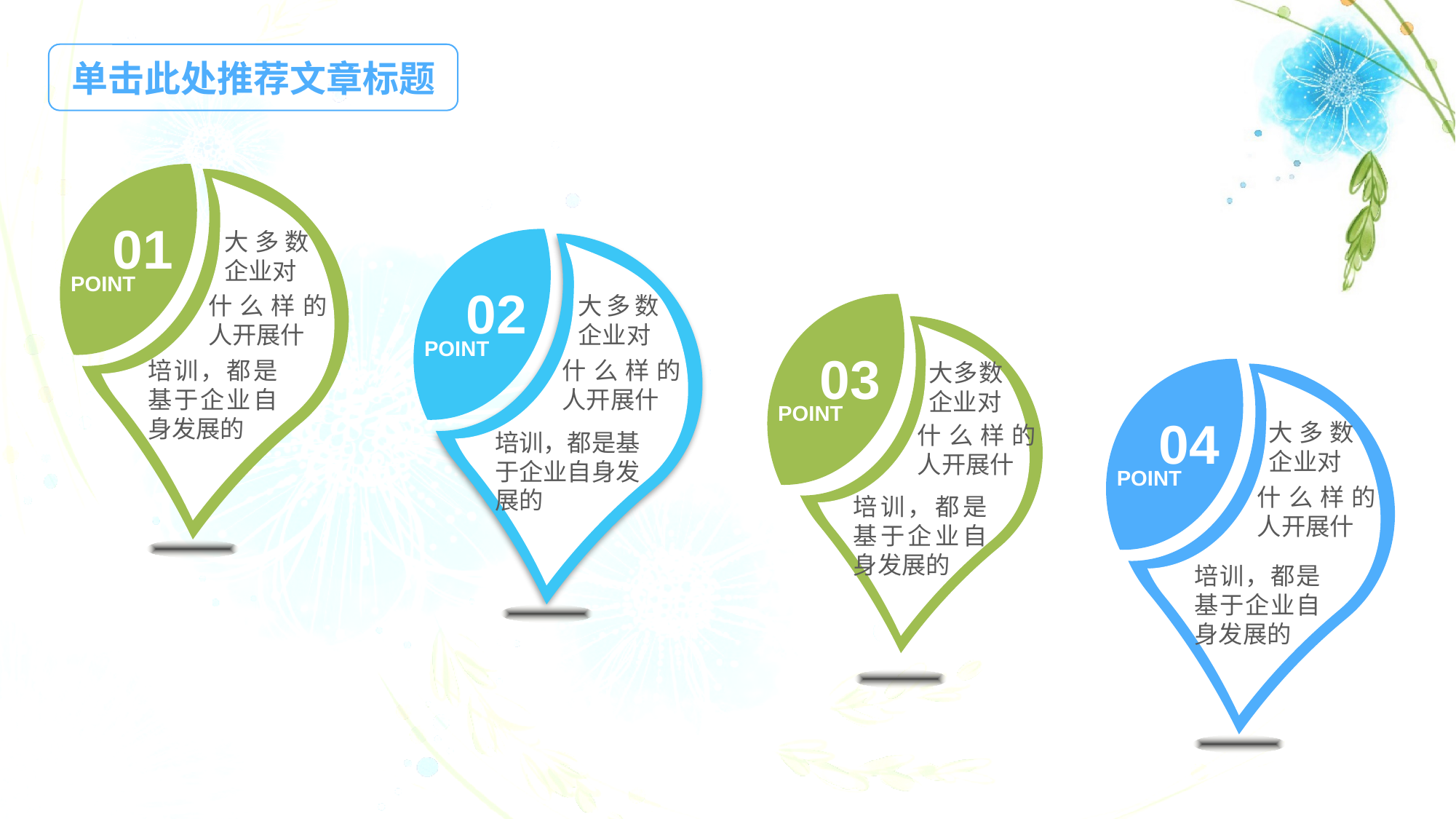

单击此处推荐文章标题

01

大多数企业对
POINT
什么样的人开展什
培训，都是基于企业自身发展的

02

大多数企业对
POINT
什么样的人开展什
培训，都是基于企业自身发展的

03
大多数企业对
POINT
什么样的人开展什
培训，都是基于企业自身发展的

04

大多数企业对
POINT
什么样的人开展什
培训，都是基于企业自身发展的